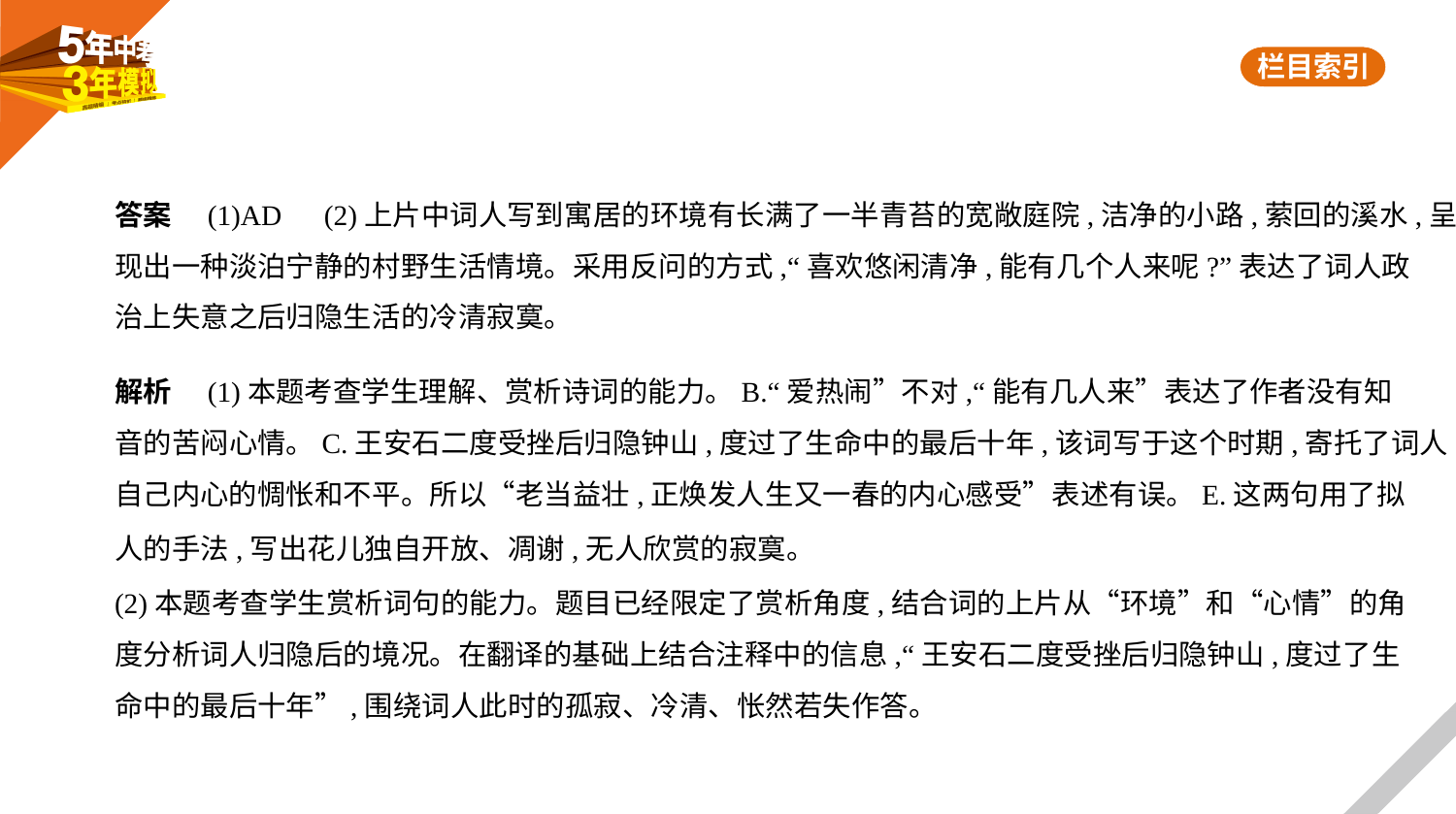

答案　(1)AD　(2)上片中词人写到寓居的环境有长满了一半青苔的宽敞庭院,洁净的小路,萦回的溪水,呈
现出一种淡泊宁静的村野生活情境。采用反问的方式,“喜欢悠闲清净,能有几个人来呢?”表达了词人政
治上失意之后归隐生活的冷清寂寞。
解析　(1)本题考查学生理解、赏析诗词的能力。B.“爱热闹”不对,“能有几人来”表达了作者没有知
音的苦闷心情。C.王安石二度受挫后归隐钟山,度过了生命中的最后十年,该词写于这个时期,寄托了词人
自己内心的惆怅和不平。所以“老当益壮,正焕发人生又一春的内心感受”表述有误。E.这两句用了拟
人的手法,写出花儿独自开放、凋谢,无人欣赏的寂寞。
(2)本题考查学生赏析词句的能力。题目已经限定了赏析角度,结合词的上片从“环境”和“心情”的角
度分析词人归隐后的境况。在翻译的基础上结合注释中的信息,“王安石二度受挫后归隐钟山,度过了生
命中的最后十年”,围绕词人此时的孤寂、冷清、怅然若失作答。